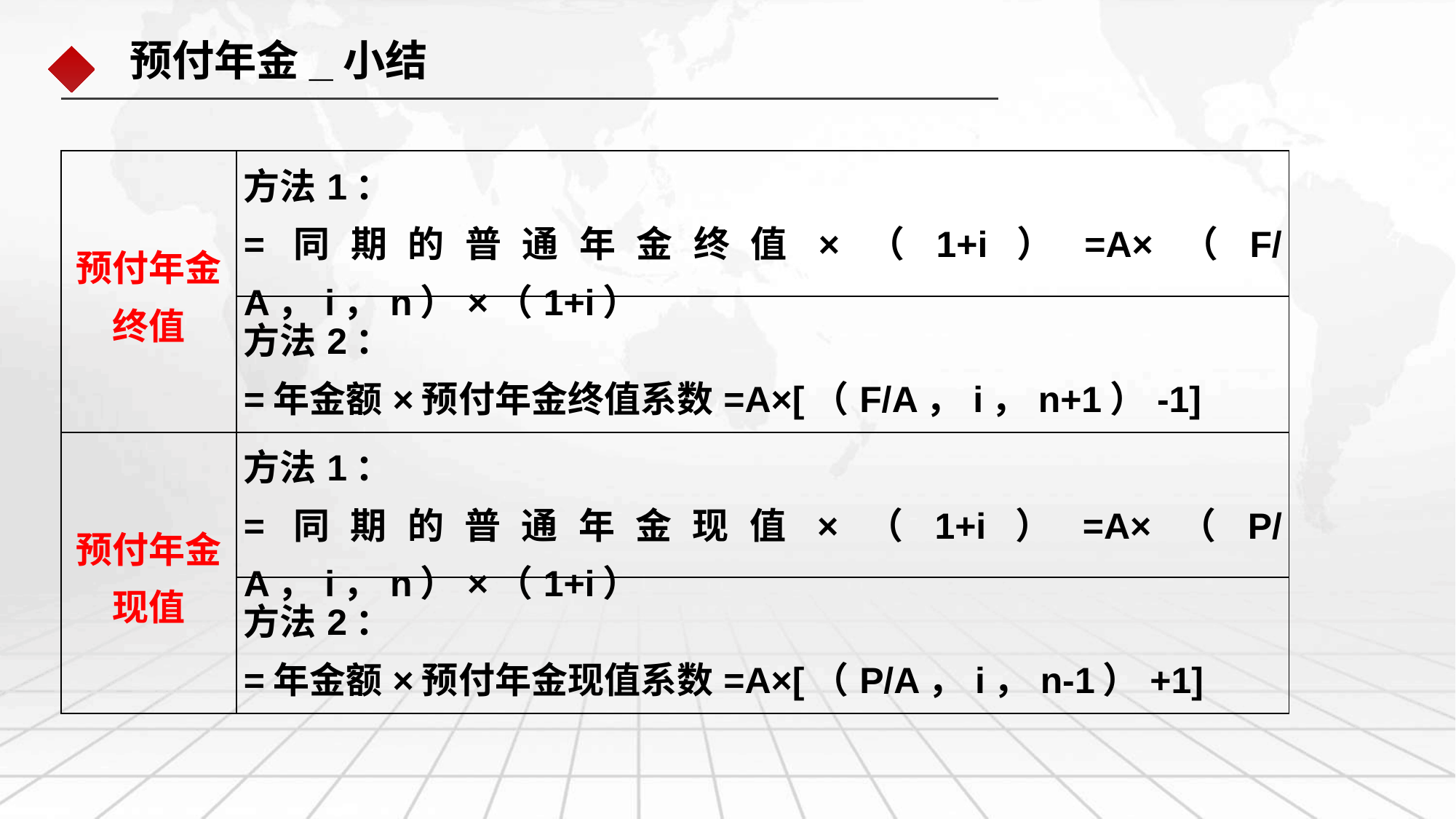

预付年金_小结

| 预付年金终值 | 方法1： =同期的普通年金终值×（1+i）=A×（F/A，i，n）×（1+i） |
| --- | --- |
|  | 方法2： =年金额×预付年金终值系数=A×[（F/A，i，n+1）-1] |
| 预付年金现值 | 方法1： =同期的普通年金现值×（1+i）=A×（P/A，i，n）×（1+i） |
|  | 方法2： =年金额×预付年金现值系数=A×[（P/A，i，n-1）+1] |